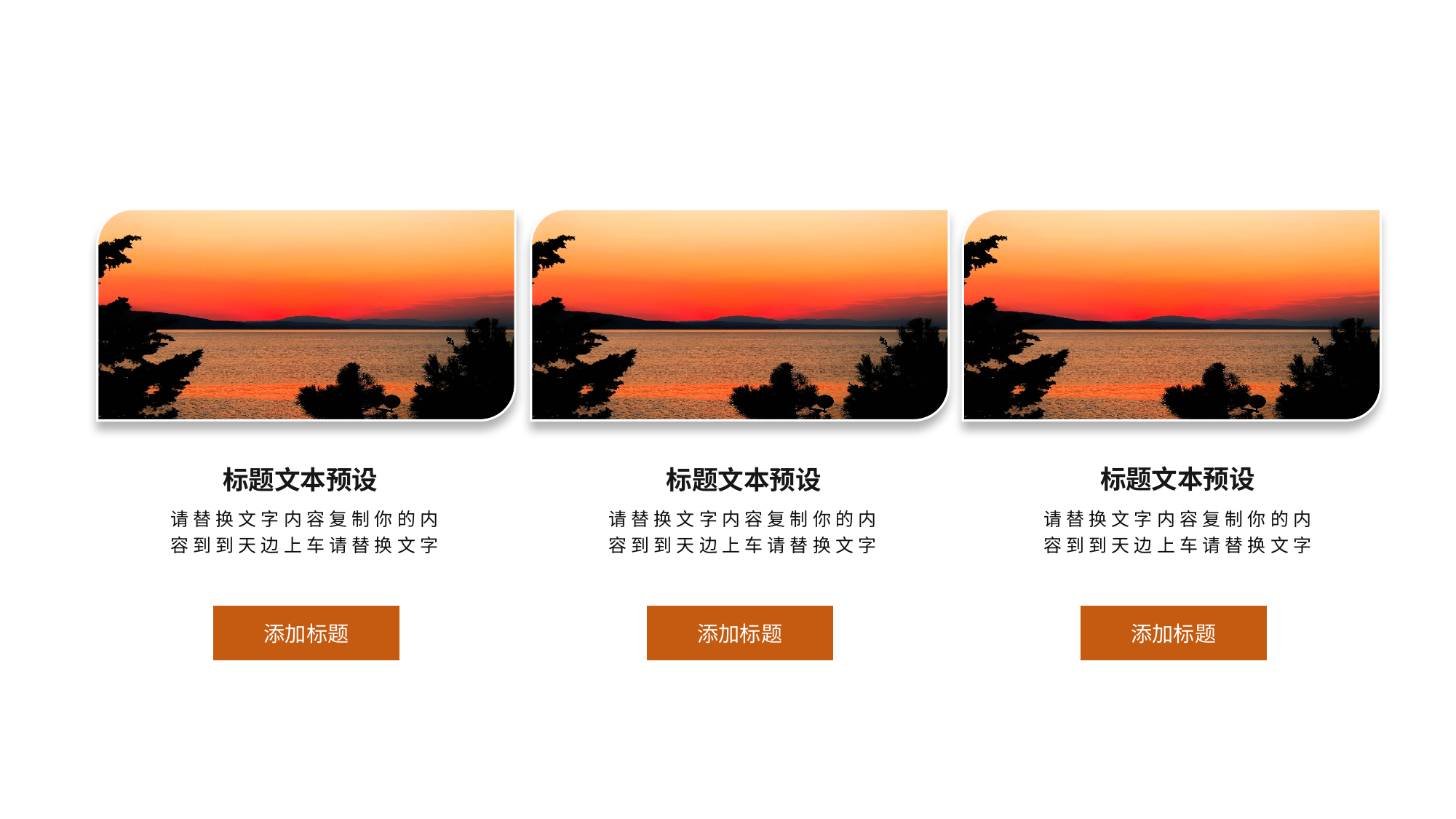

标题文本预设
标题文本预设
标题文本预设
请替换文字内容复制你的内容到到天边上车请替换文字
请替换文字内容复制你的内容到到天边上车请替换文字
请替换文字内容复制你的内容到到天边上车请替换文字
添加标题
添加标题
添加标题